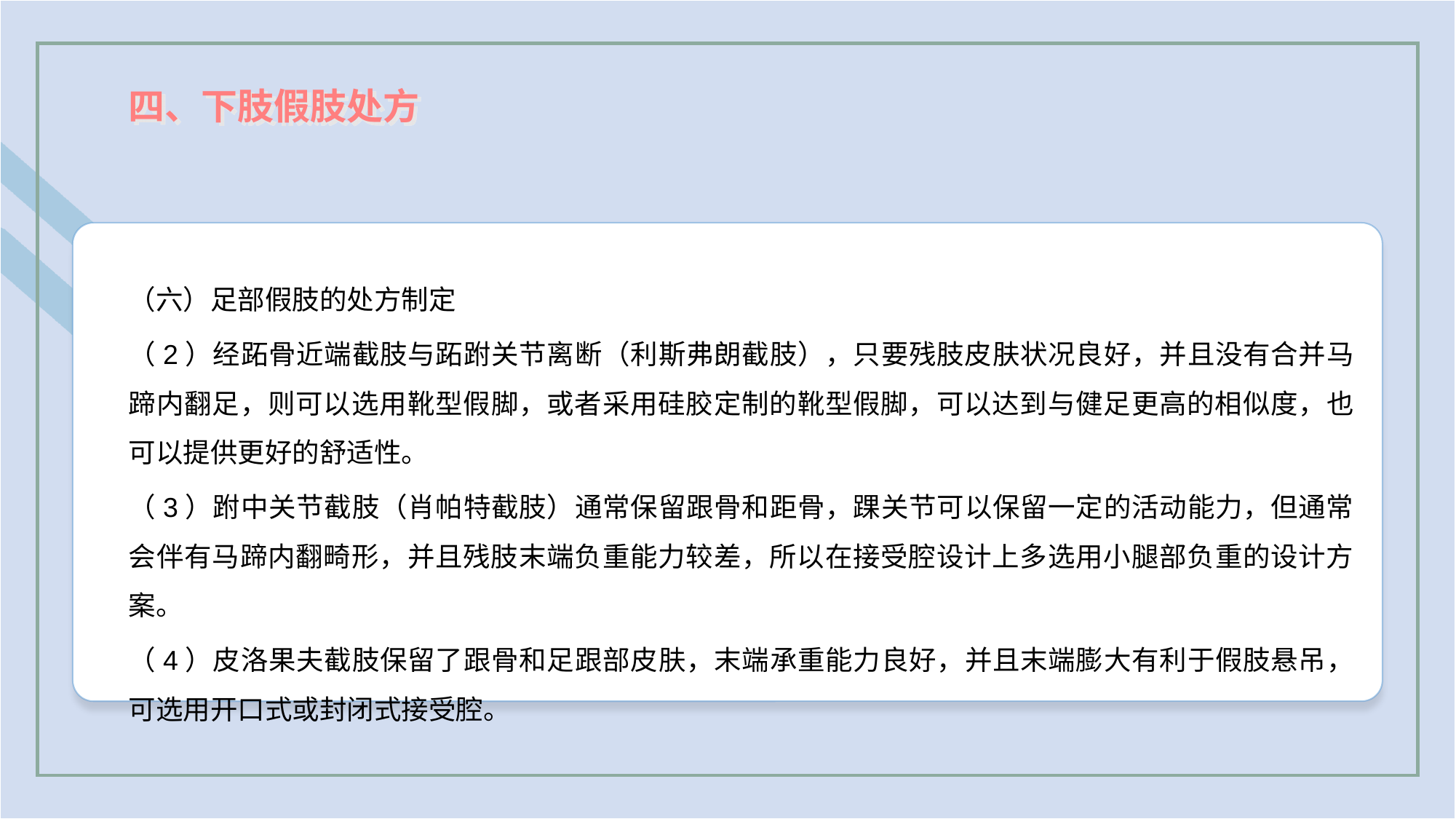

四、下肢假肢处方

（六）足部假肢的处方制定
（2）经跖骨近端截肢与跖跗关节离断（利斯弗朗截肢），只要残肢皮肤状况良好，并且没有合并马蹄内翻足，则可以选用靴型假脚，或者采用硅胶定制的靴型假脚，可以达到与健足更高的相似度，也可以提供更好的舒适性。
（3）跗中关节截肢（肖帕特截肢）通常保留跟骨和距骨，踝关节可以保留一定的活动能力，但通常会伴有马蹄内翻畸形，并且残肢末端负重能力较差，所以在接受腔设计上多选用小腿部负重的设计方案。
（4）皮洛果夫截肢保留了跟骨和足跟部皮肤，末端承重能力良好，并且末端膨大有利于假肢悬吊，可选用开口式或封闭式接受腔。